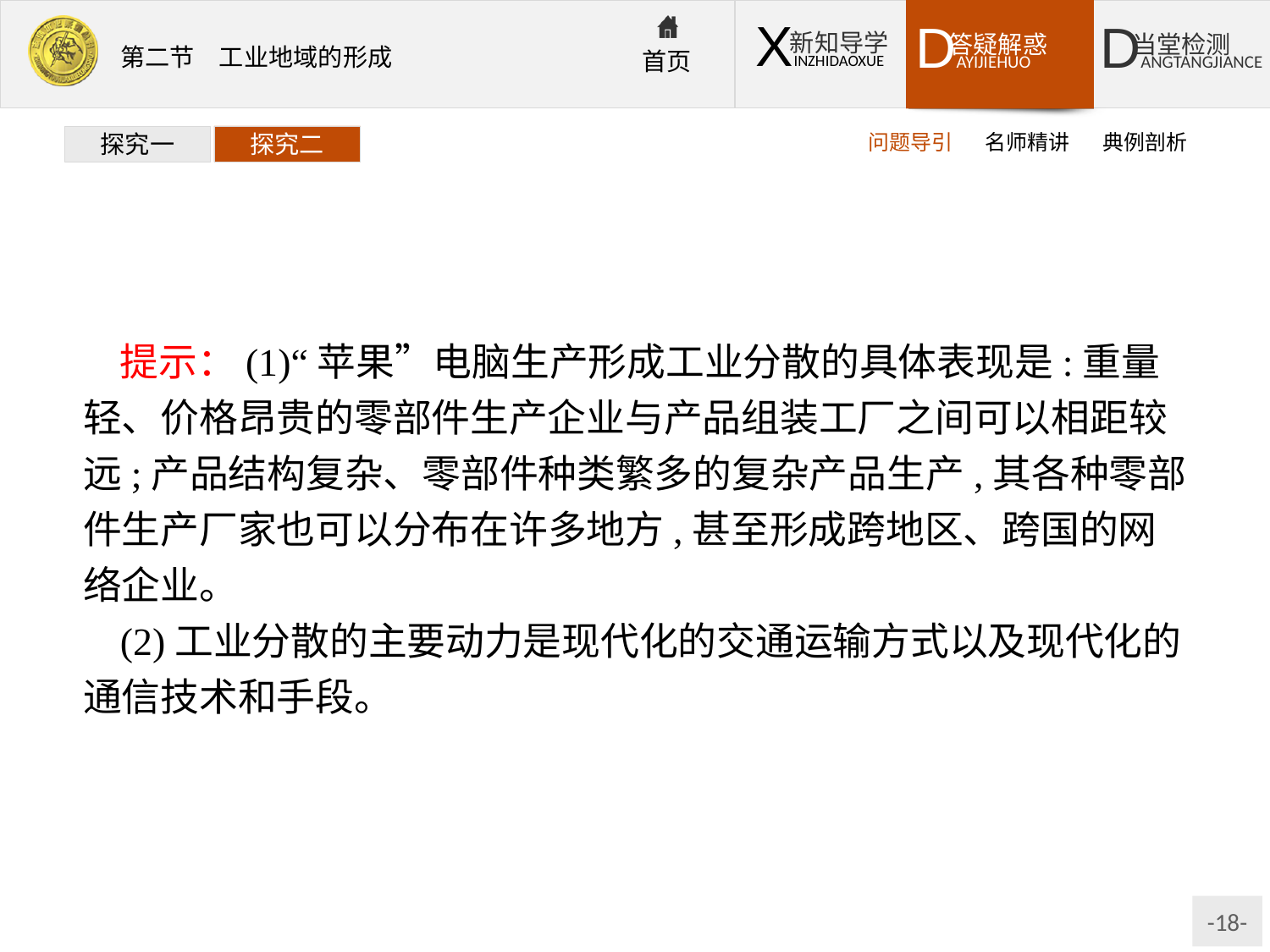

问题导引
名师精讲
典例剖析
探究一
探究二
提示：(1)“苹果”电脑生产形成工业分散的具体表现是:重量轻、价格昂贵的零部件生产企业与产品组装工厂之间可以相距较远;产品结构复杂、零部件种类繁多的复杂产品生产,其各种零部件生产厂家也可以分布在许多地方,甚至形成跨地区、跨国的网络企业。
(2)工业分散的主要动力是现代化的交通运输方式以及现代化的通信技术和手段。